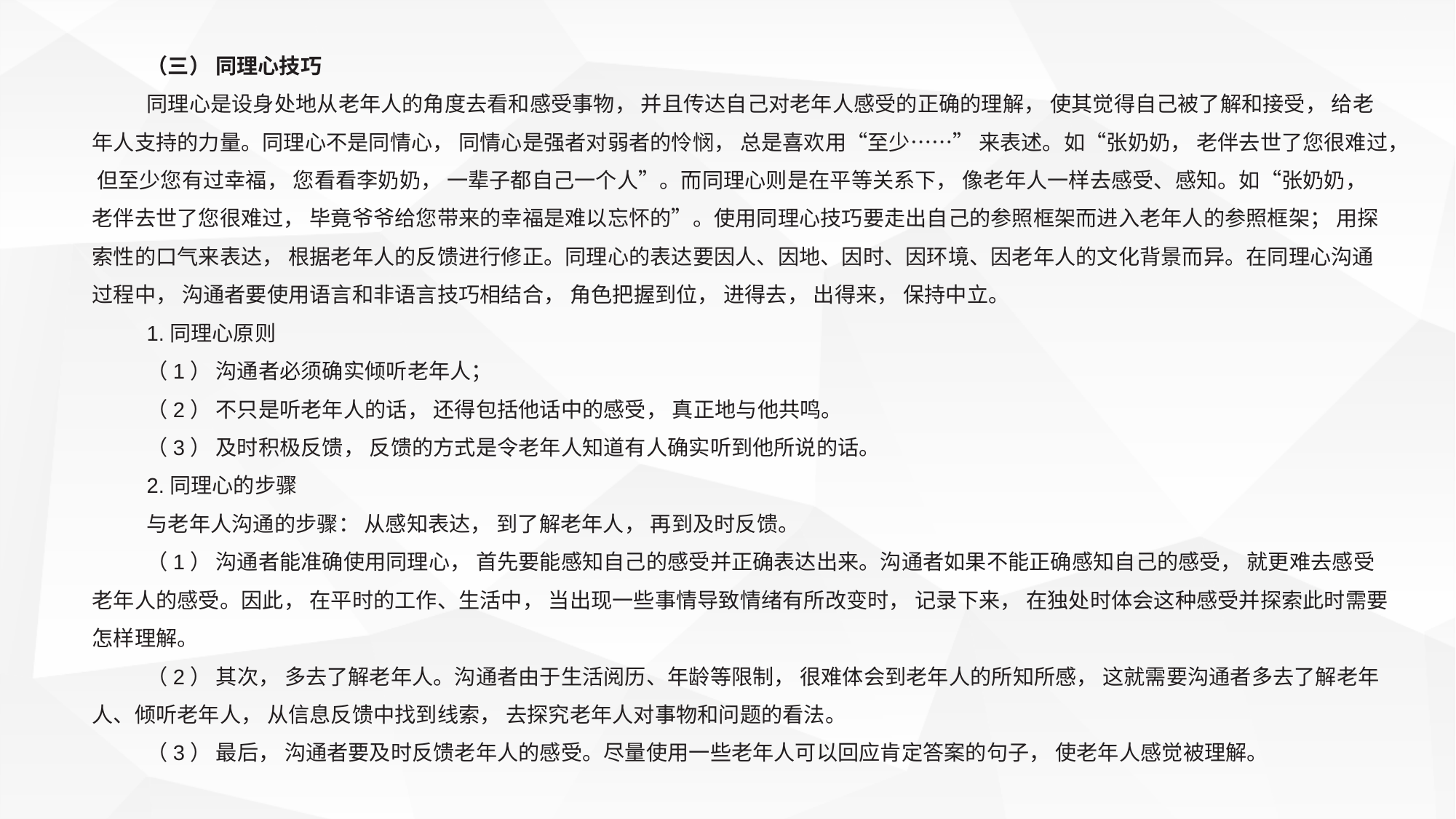

（三） 同理心技巧
同理心是设身处地从老年人的角度去看和感受事物， 并且传达自己对老年人感受的正确的理解， 使其觉得自己被了解和接受， 给老年人支持的力量。同理心不是同情心， 同情心是强者对弱者的怜悯， 总是喜欢用“至少……” 来表述。如“张奶奶， 老伴去世了您很难过， 但至少您有过幸福， 您看看李奶奶， 一辈子都自己一个人”。而同理心则是在平等关系下， 像老年人一样去感受、感知。如“张奶奶， 老伴去世了您很难过， 毕竟爷爷给您带来的幸福是难以忘怀的”。使用同理心技巧要走出自己的参照框架而进入老年人的参照框架； 用探索性的口气来表达， 根据老年人的反馈进行修正。同理心的表达要因人、因地、因时、因环境、因老年人的文化背景而异。在同理心沟通过程中， 沟通者要使用语言和非语言技巧相结合， 角色把握到位， 进得去， 出得来， 保持中立。
1.同理心原则
（1） 沟通者必须确实倾听老年人；
（2） 不只是听老年人的话， 还得包括他话中的感受， 真正地与他共鸣。
（3） 及时积极反馈， 反馈的方式是令老年人知道有人确实听到他所说的话。
2.同理心的步骤
与老年人沟通的步骤： 从感知表达， 到了解老年人， 再到及时反馈。
（1） 沟通者能准确使用同理心， 首先要能感知自己的感受并正确表达出来。沟通者如果不能正确感知自己的感受， 就更难去感受老年人的感受。因此， 在平时的工作、生活中， 当出现一些事情导致情绪有所改变时， 记录下来， 在独处时体会这种感受并探索此时需要怎样理解。
（2） 其次， 多去了解老年人。沟通者由于生活阅历、年龄等限制， 很难体会到老年人的所知所感， 这就需要沟通者多去了解老年人、倾听老年人， 从信息反馈中找到线索， 去探究老年人对事物和问题的看法。
（3） 最后， 沟通者要及时反馈老年人的感受。尽量使用一些老年人可以回应肯定答案的句子， 使老年人感觉被理解。